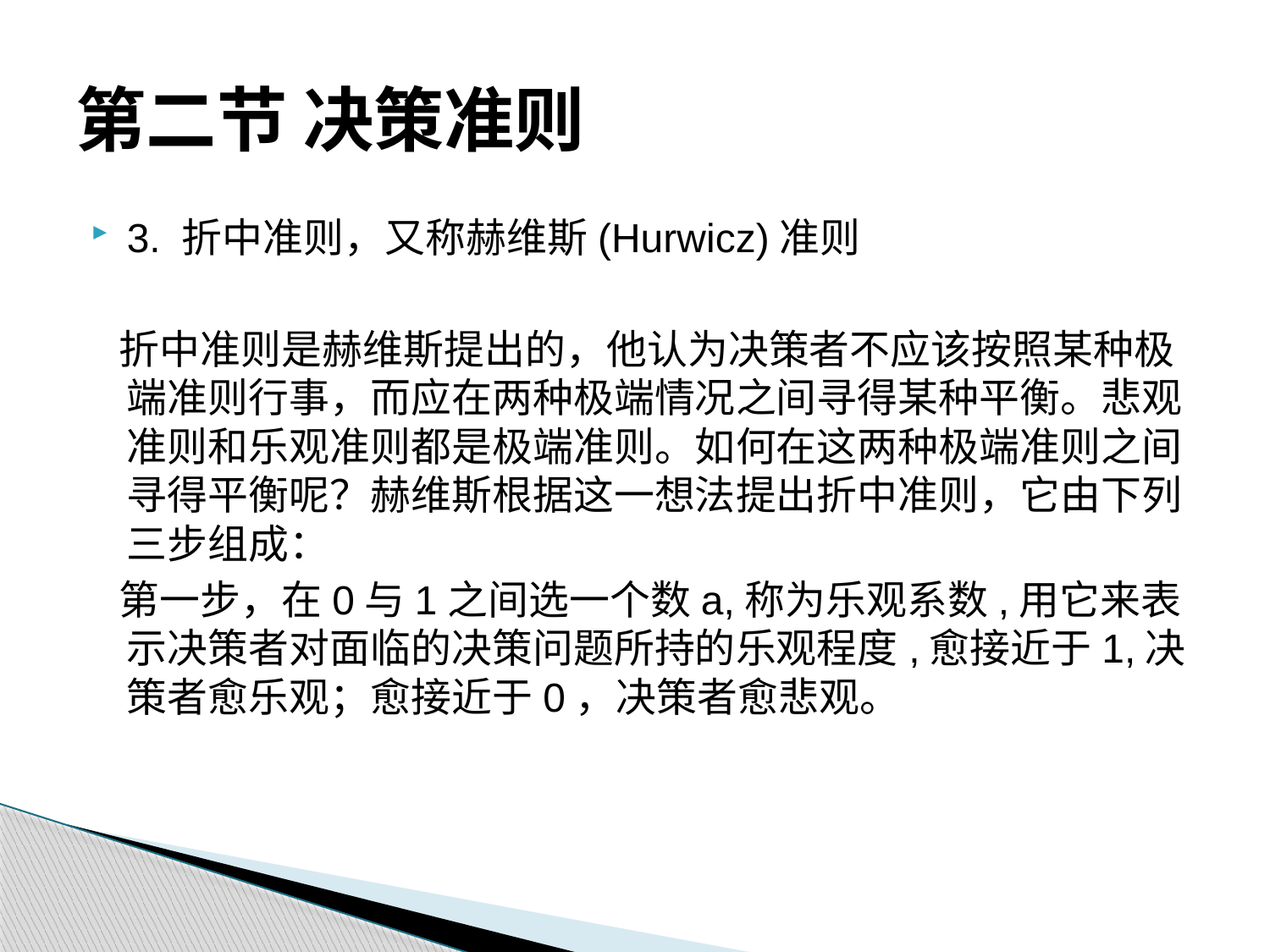

# 第二节 决策准则
3. 折中准则，又称赫维斯(Hurwicz)准则

  折中准则是赫维斯提出的，他认为决策者不应该按照某种极端准则行事，而应在两种极端情况之间寻得某种平衡。悲观准则和乐观准则都是极端准则。如何在这两种极端准则之间寻得平衡呢？赫维斯根据这一想法提出折中准则，它由下列三步组成：
  第一步，在0与1之间选一个数a,称为乐观系数,用它来表示决策者对面临的决策问题所持的乐观程度,愈接近于1,决策者愈乐观；愈接近于0，决策者愈悲观。